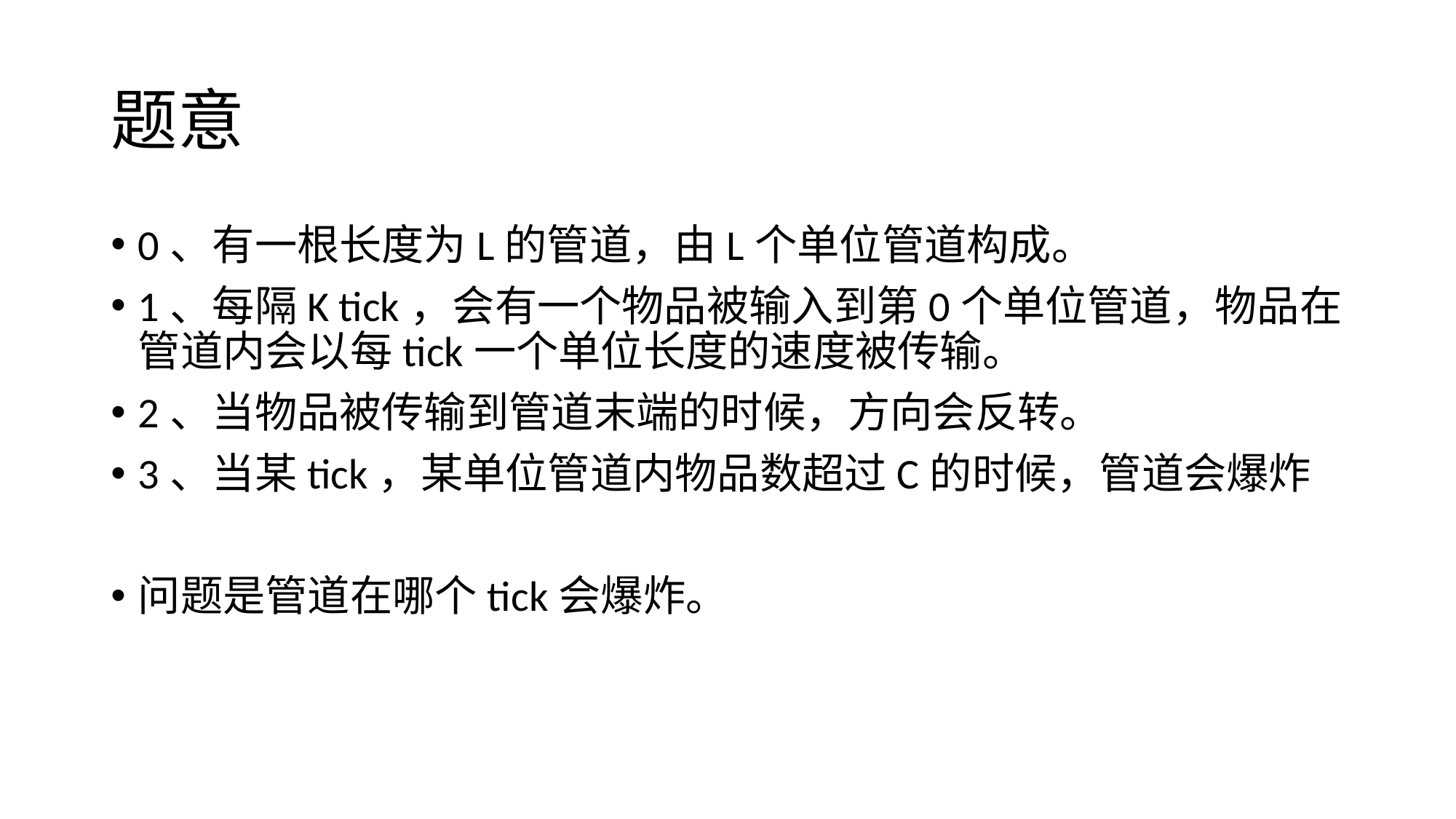

# 题意
0、有一根长度为L的管道，由L个单位管道构成。
1、每隔K tick，会有一个物品被输入到第0个单位管道，物品在管道内会以每tick一个单位长度的速度被传输。
2、当物品被传输到管道末端的时候，方向会反转。
3、当某tick，某单位管道内物品数超过C的时候，管道会爆炸

问题是管道在哪个tick会爆炸。